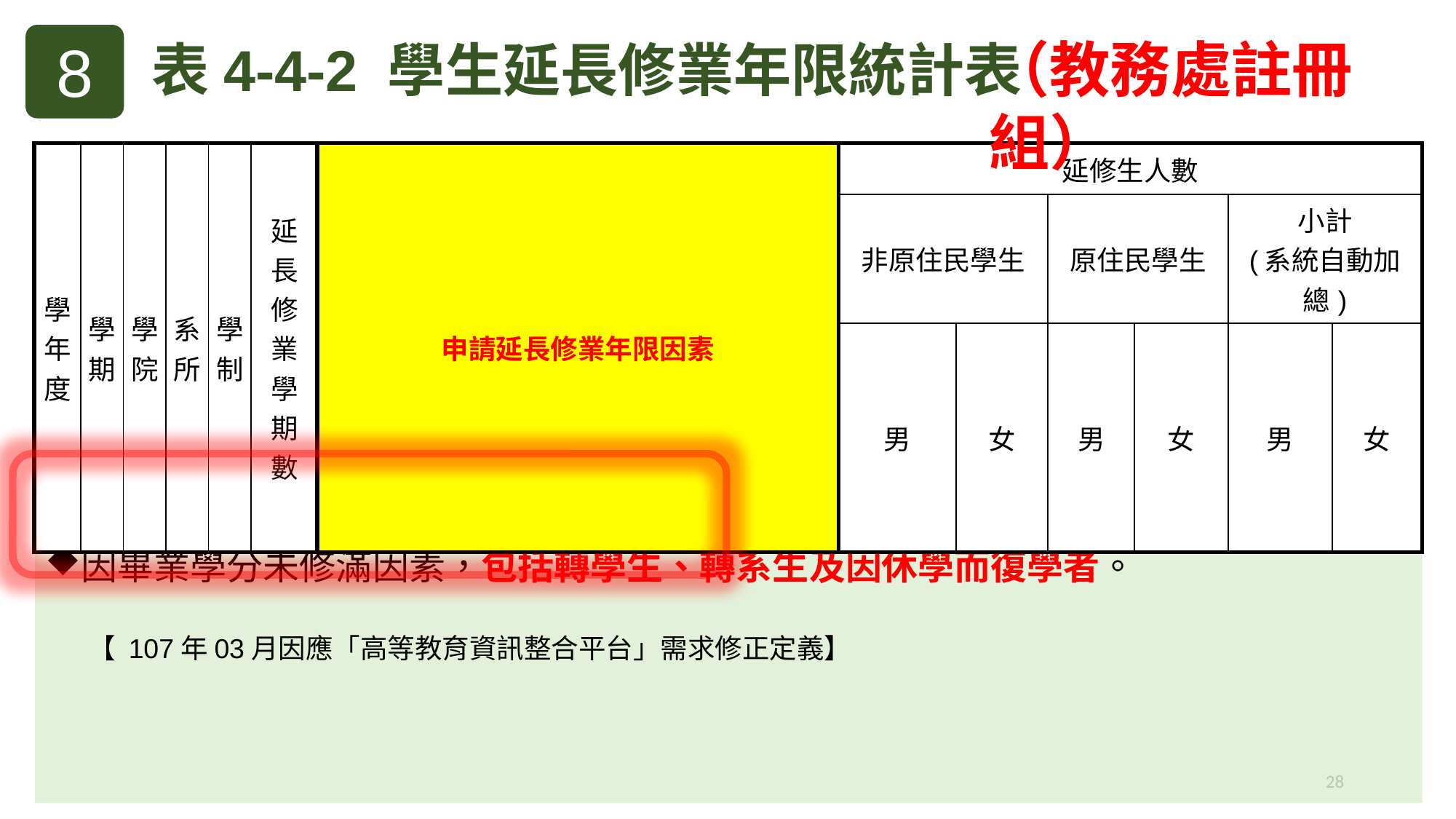

8

表4-4-2 學生延長修業年限統計表
（教務處註冊組）
| 學年度 | 學期 | 學院 | 系所 | 學制 | 延長修業學期數 | 申請延長修業年限因素 | 延修生人數 |  |  |  |  |  |
| --- | --- | --- | --- | --- | --- | --- | --- | --- | --- | --- | --- | --- |
|  |  |  |  |  |  |  | 非原住民學生 |  | 原住民學生 |  | 小計 (系統自動加總) |  |
|  |  |  |  |  |  |  | 男 | 女 | 男 | 女 | 男 | 女 |

【定義修正】：因畢業學分未修滿因素
因畢業學分未修滿因素，包括轉學生、轉系生及因休學而復學者。

      【 107年03月因應「高等教育資訊整合平台」需求修正定義】

28